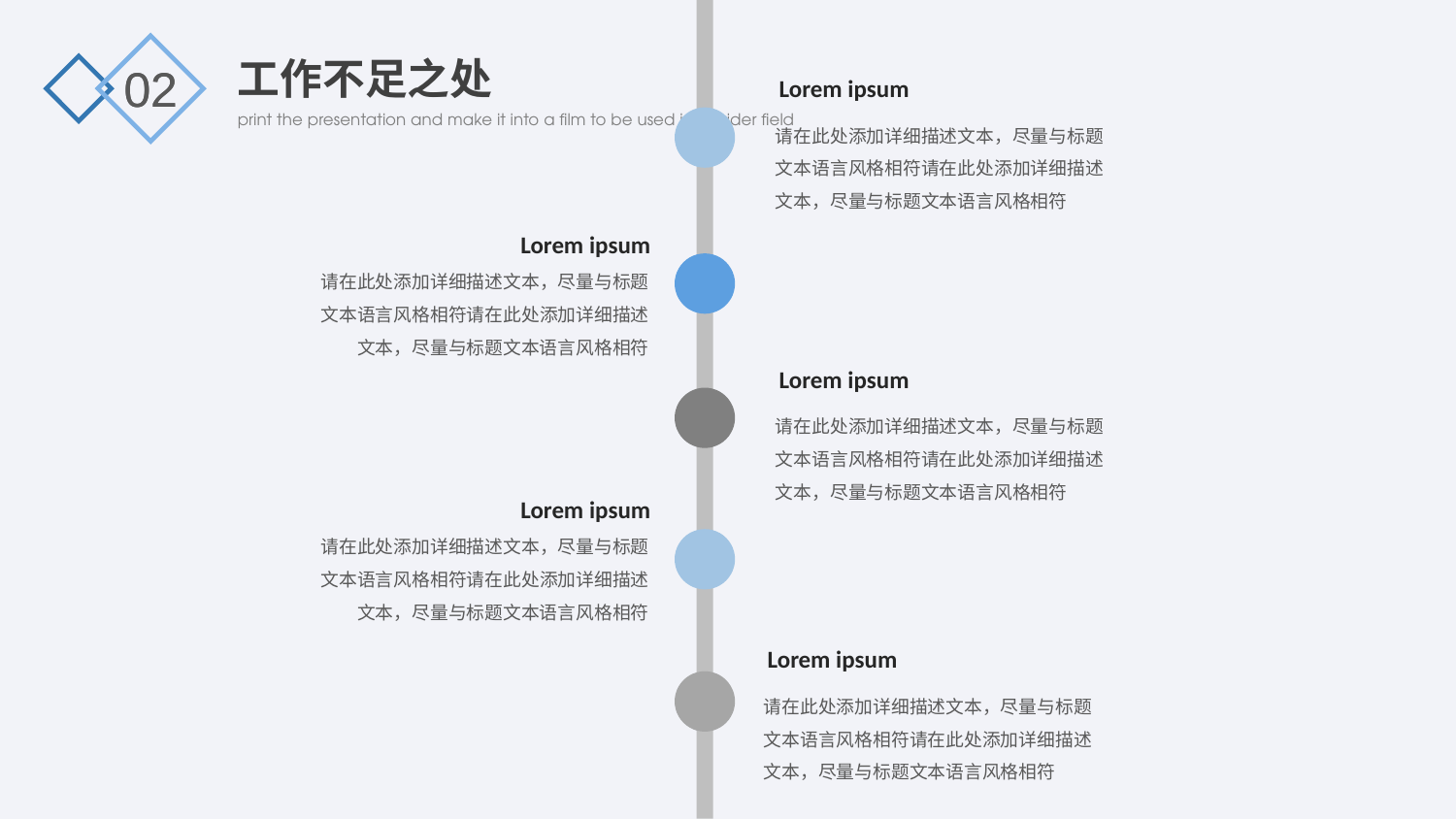

工作不足之处
02
02
Lorem ipsum
请在此处添加详细描述文本，尽量与标题文本语言风格相符请在此处添加详细描述文本，尽量与标题文本语言风格相符

Lorem ipsum
请在此处添加详细描述文本，尽量与标题文本语言风格相符请在此处添加详细描述文本，尽量与标题文本语言风格相符

Lorem ipsum
请在此处添加详细描述文本，尽量与标题文本语言风格相符请在此处添加详细描述文本，尽量与标题文本语言风格相符

Lorem ipsum
请在此处添加详细描述文本，尽量与标题文本语言风格相符请在此处添加详细描述文本，尽量与标题文本语言风格相符

Lorem ipsum
请在此处添加详细描述文本，尽量与标题文本语言风格相符请在此处添加详细描述文本，尽量与标题文本语言风格相符